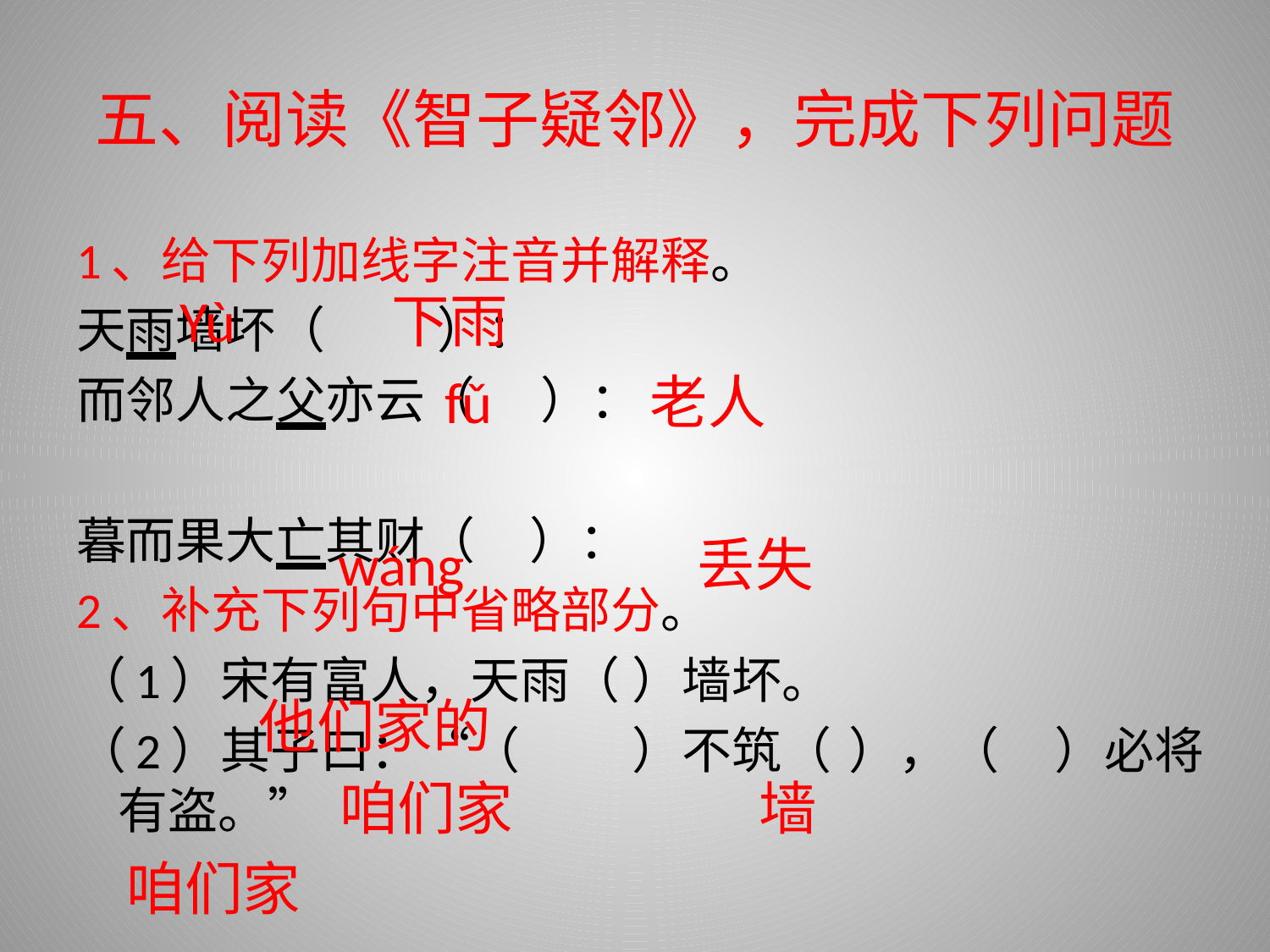

# 五、阅读《智子疑邻》，完成下列问题
1、给下列加线字注音并解释。
天雨墙坏（	 ）：
而邻人之父亦云（	 ）：

暮而果大亡其财（ 		）：
2、补充下列句中省略部分。
（1）宋有富人，天雨（ 			）墙坏。
（2）其子曰：“（ 		）不筑（		 ），（		 ）必将有盗。”

 			      Yù	   下雨
              		        fǔ           老人

		   		         wáng 	      	丢失

			   			  他们家的
                			咱们家                   墙
		 咱们家